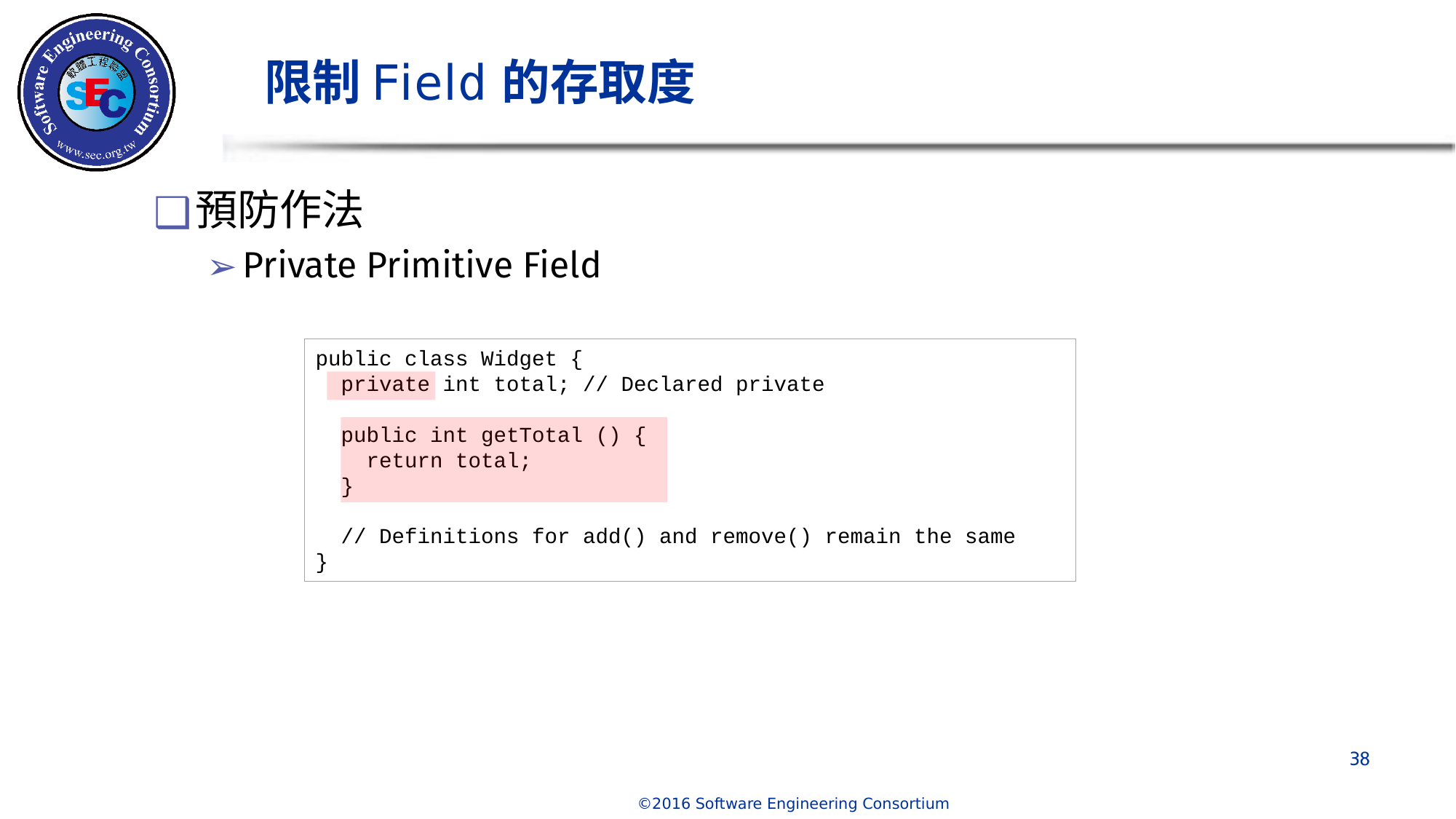

# 限制Field的存取度
預防作法
Private Primitive Field
public class Widget {
  private int total; // Declared private

  public int getTotal () {
    return total;
  }

  // Definitions for add() and remove() remain the same
}

38